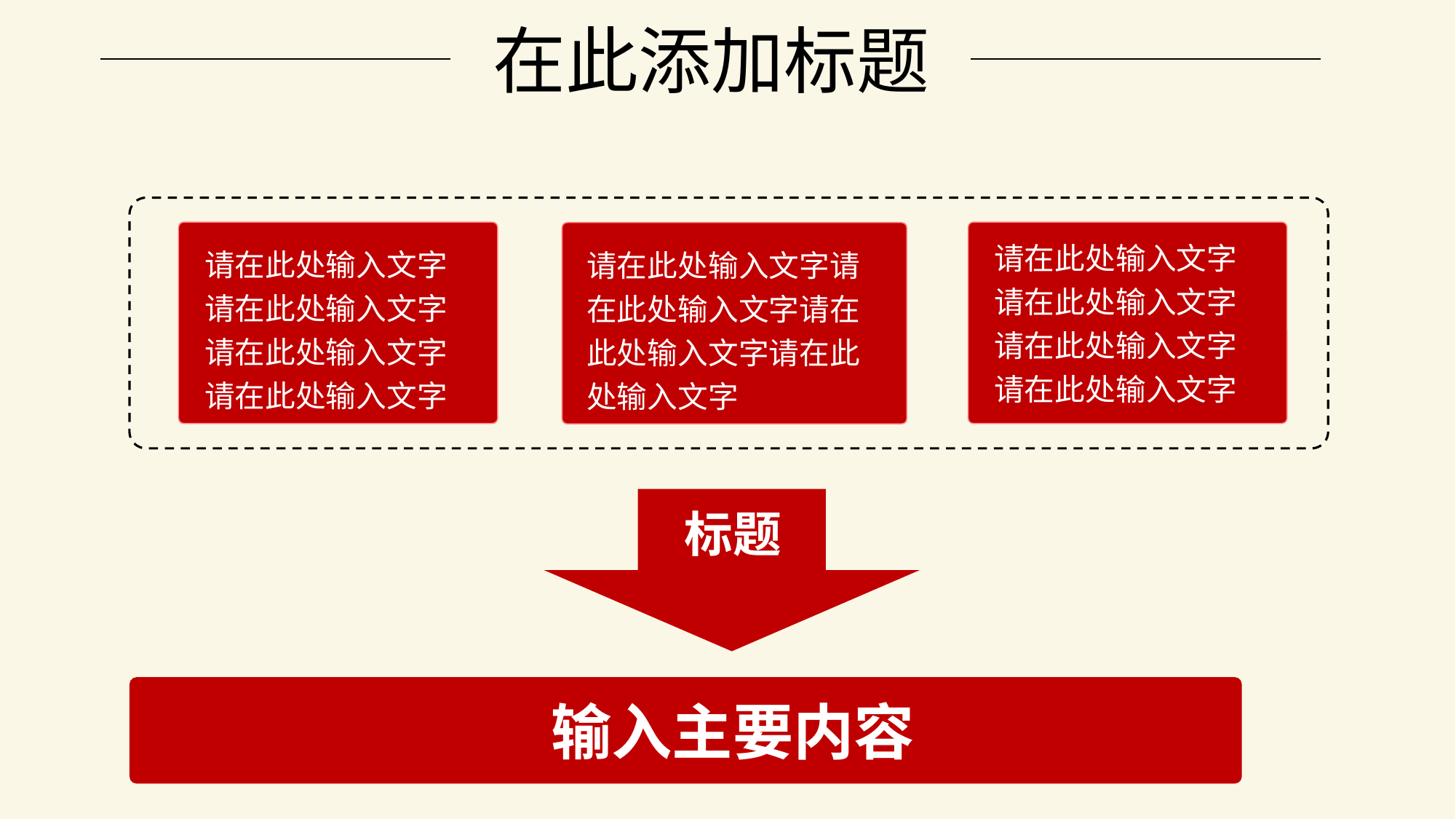

请在此处输入文字请在此处输入文字请在此处输入文字请在此处输入文字
请在此处输入文字请在此处输入文字请在此处输入文字请在此处输入文字
请在此处输入文字请在此处输入文字请在此处输入文字请在此处输入文字

标题

输入主要内容